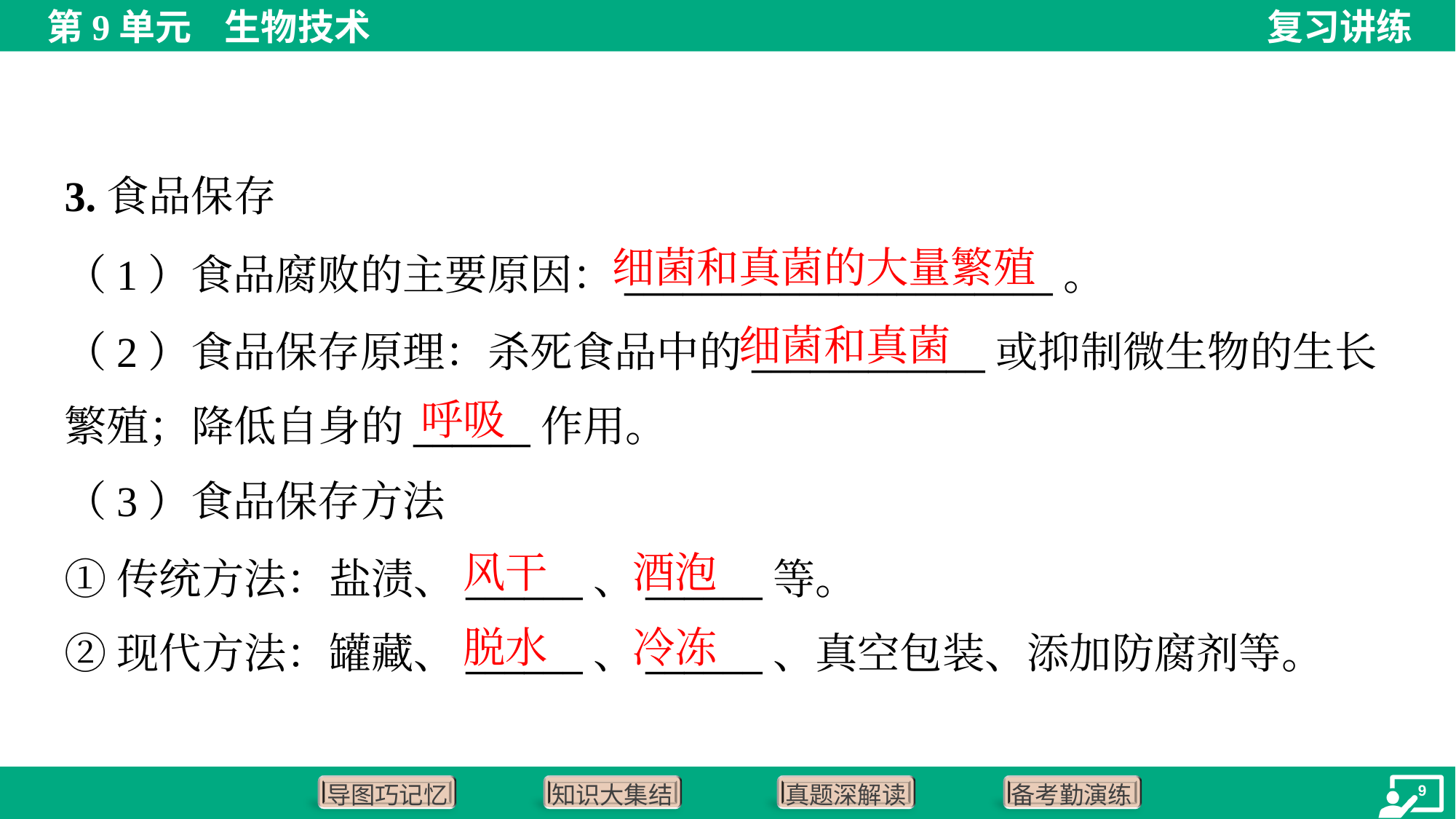

3.食品保存
细菌和真菌的大量繁殖
（1）食品腐败的主要原因：______________________。
（2）食品保存原理：杀死食品中的____________或抑制微生物的生长
繁殖；降低自身的______作用。
细菌和真菌
呼吸
（3）食品保存方法
风干
酒泡
①传统方法：盐渍、______、______等。
②现代方法：罐藏、______、______、真空包装、添加防腐剂等。
脱水
冷冻